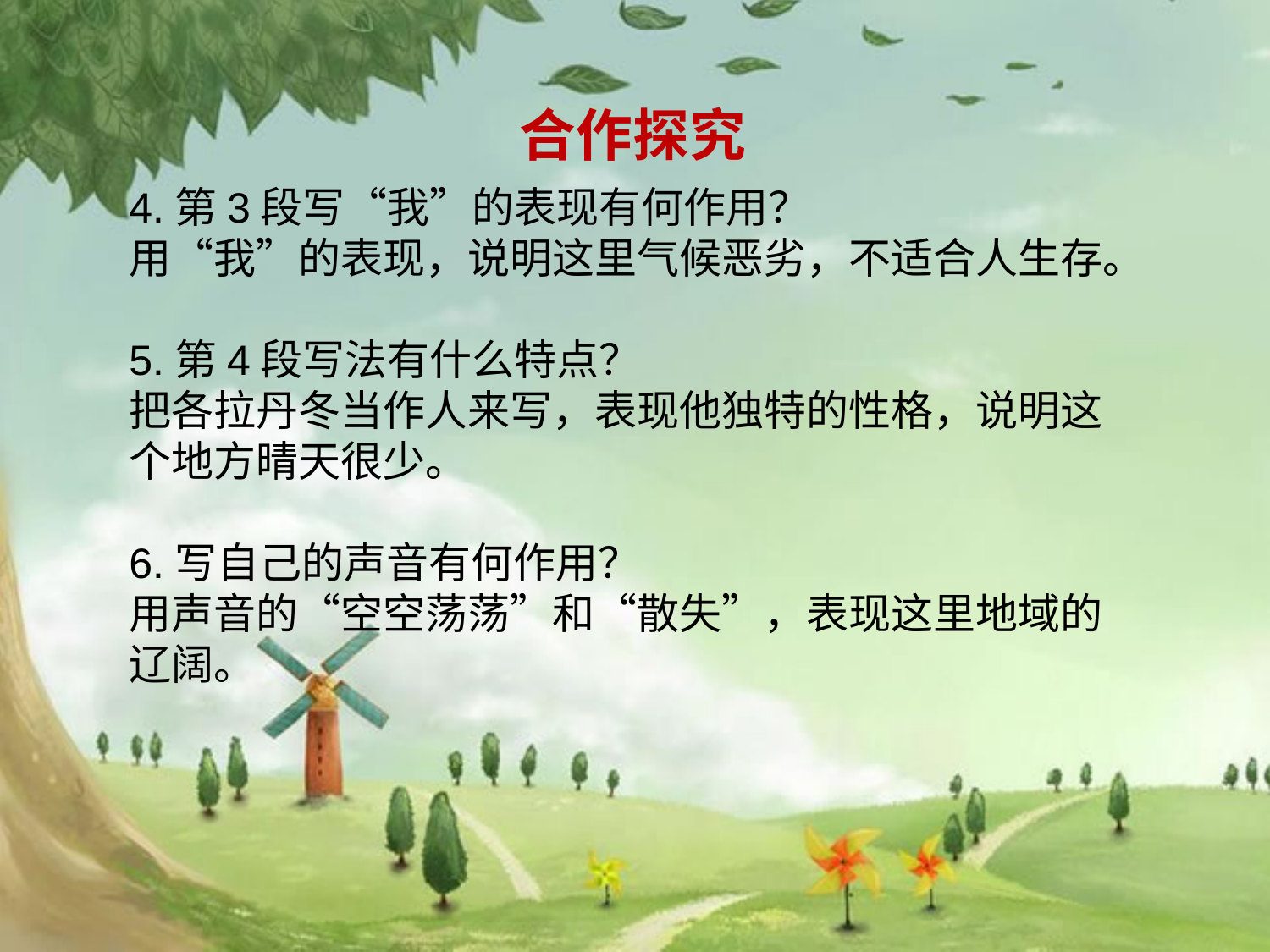

合作探究
4.第3段写“我”的表现有何作用？
用“我”的表现，说明这里气候恶劣，不适合人生存。

5.第4段写法有什么特点？
把各拉丹冬当作人来写，表现他独特的性格，说明这个地方晴天很少。

6.写自己的声音有何作用？
用声音的“空空荡荡”和“散失”，表现这里地域的辽阔。